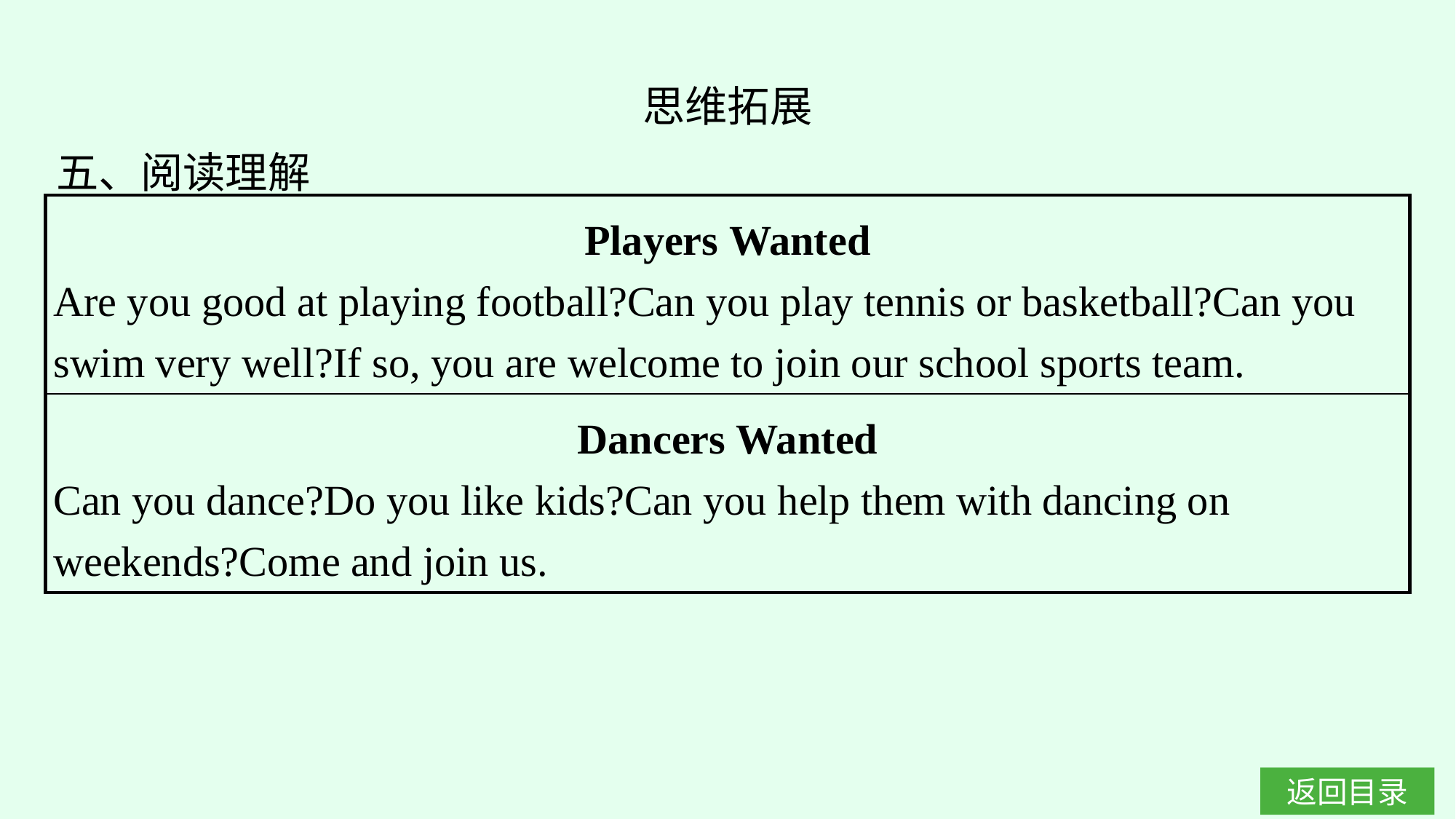

思维拓展
五、阅读理解
| Players Wanted Are you good at playing football?Can you play tennis or basketball?Can you swim very well?If so, you are welcome to join our school sports team. |
| --- |
| Dancers Wanted Can you dance?Do you like kids?Can you help them with dancing on weekends?Come and join us. |